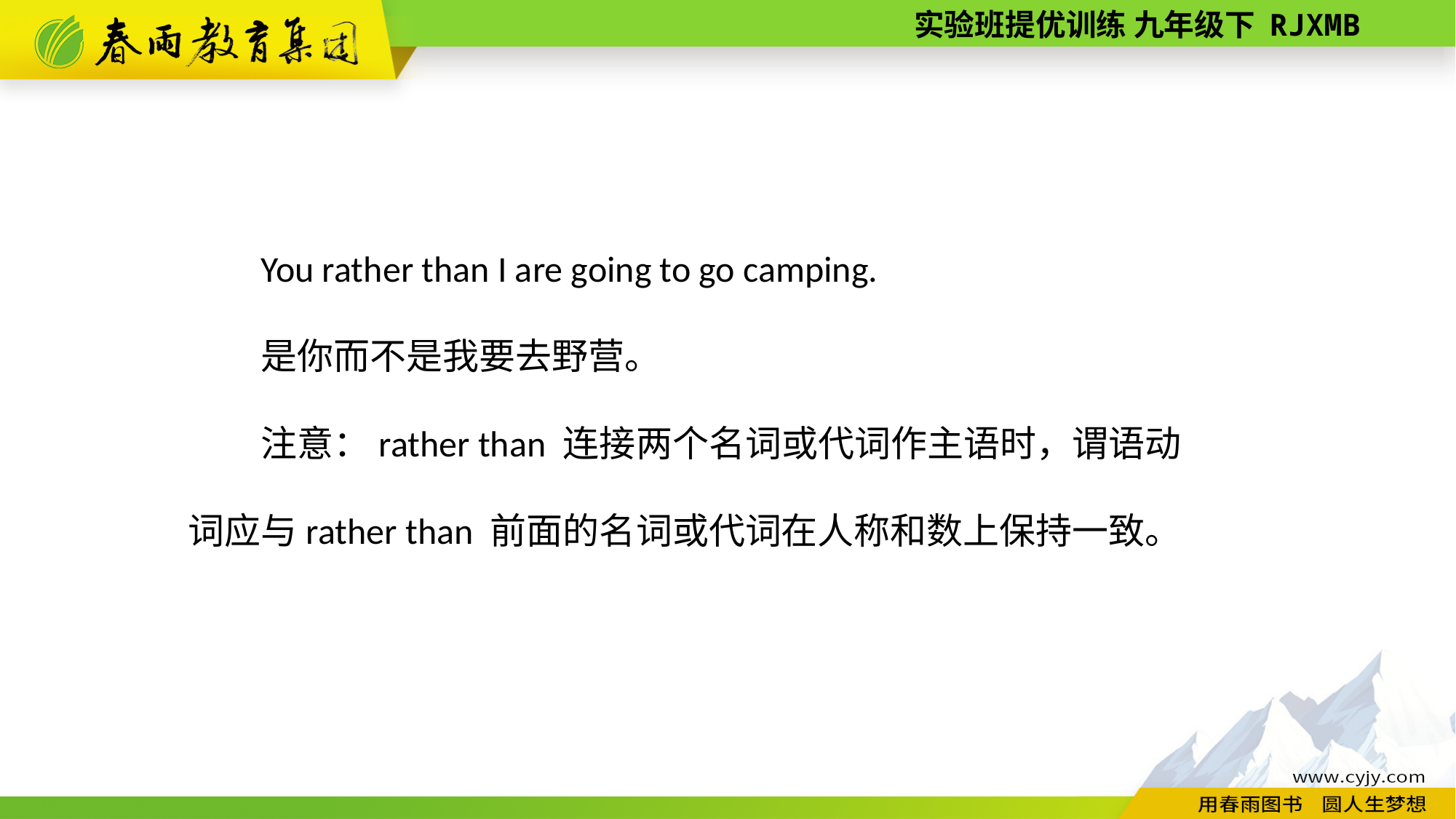

You rather than I are going to go camping.
是你而不是我要去野营。
注意：rather than 连接两个名词或代词作主语时，谓语动词应与rather than 前面的名词或代词在人称和数上保持一致。